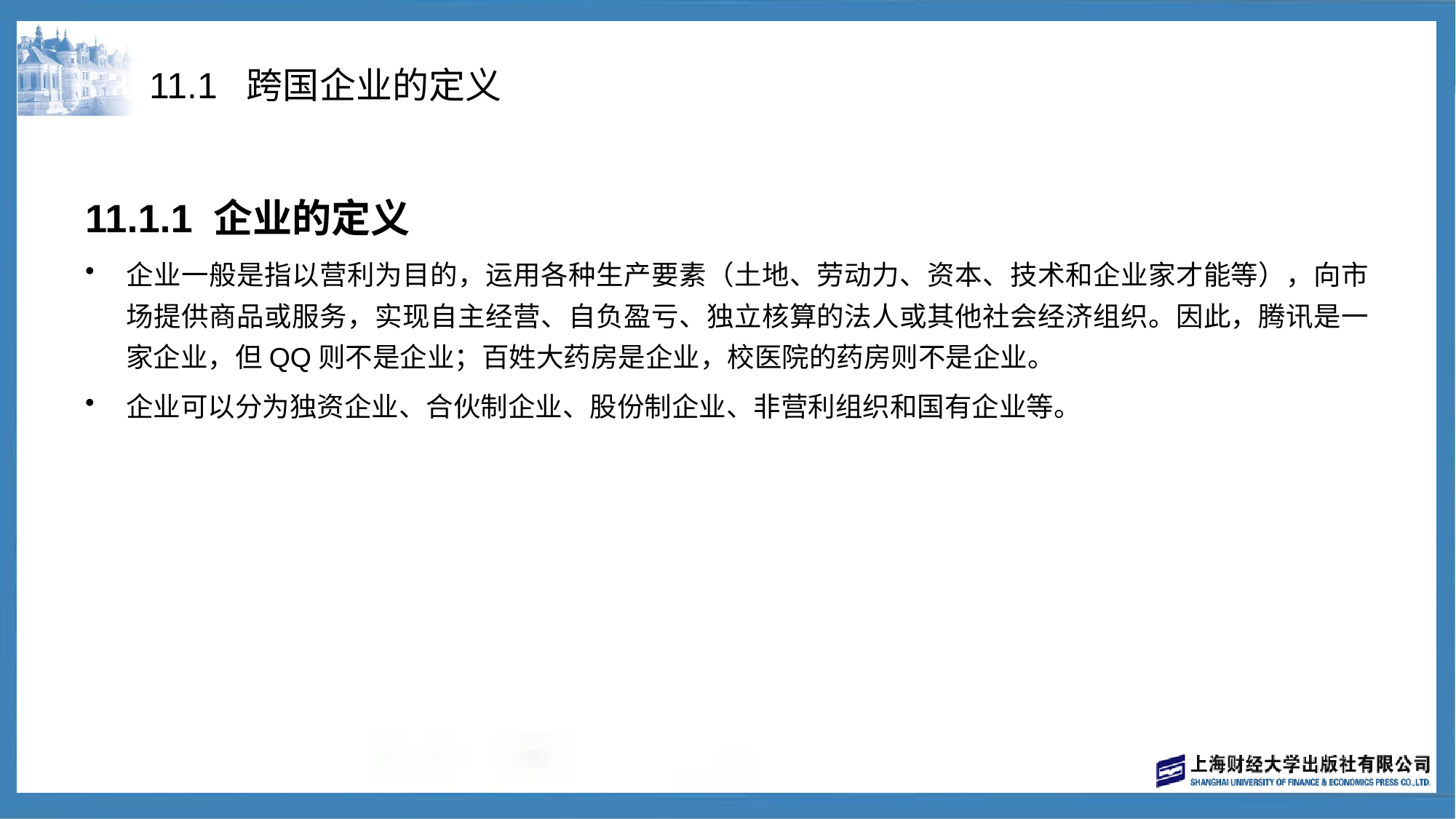

# 11.1  跨国企业的定义
11.1.1 企业的定义
企业一般是指以营利为目的，运用各种生产要素（土地、劳动力、资本、技术和企业家才能等），向市场提供商品或服务，实现自主经营、自负盈亏、独立核算的法人或其他社会经济组织。因此，腾讯是一家企业，但QQ则不是企业；百姓大药房是企业，校医院的药房则不是企业。
企业可以分为独资企业、合伙制企业、股份制企业、非营利组织和国有企业等。